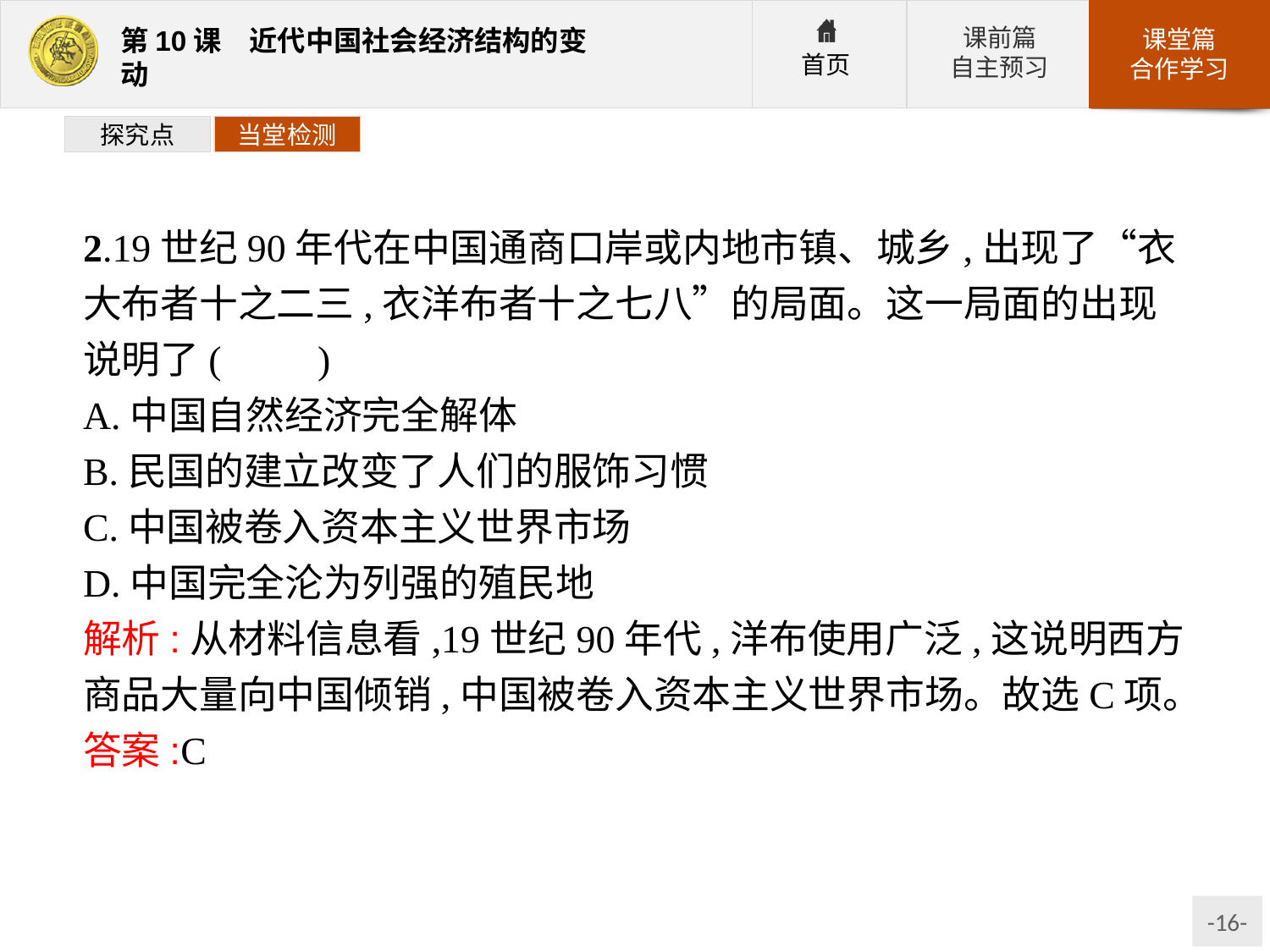

探究点
当堂检测
2.19世纪90年代在中国通商口岸或内地市镇、城乡,出现了“衣大布者十之二三,衣洋布者十之七八”的局面。这一局面的出现说明了(　　)
A.中国自然经济完全解体
B.民国的建立改变了人们的服饰习惯
C.中国被卷入资本主义世界市场
D.中国完全沦为列强的殖民地
解析:从材料信息看,19世纪90年代,洋布使用广泛,这说明西方商品大量向中国倾销,中国被卷入资本主义世界市场。故选C项。
答案:C